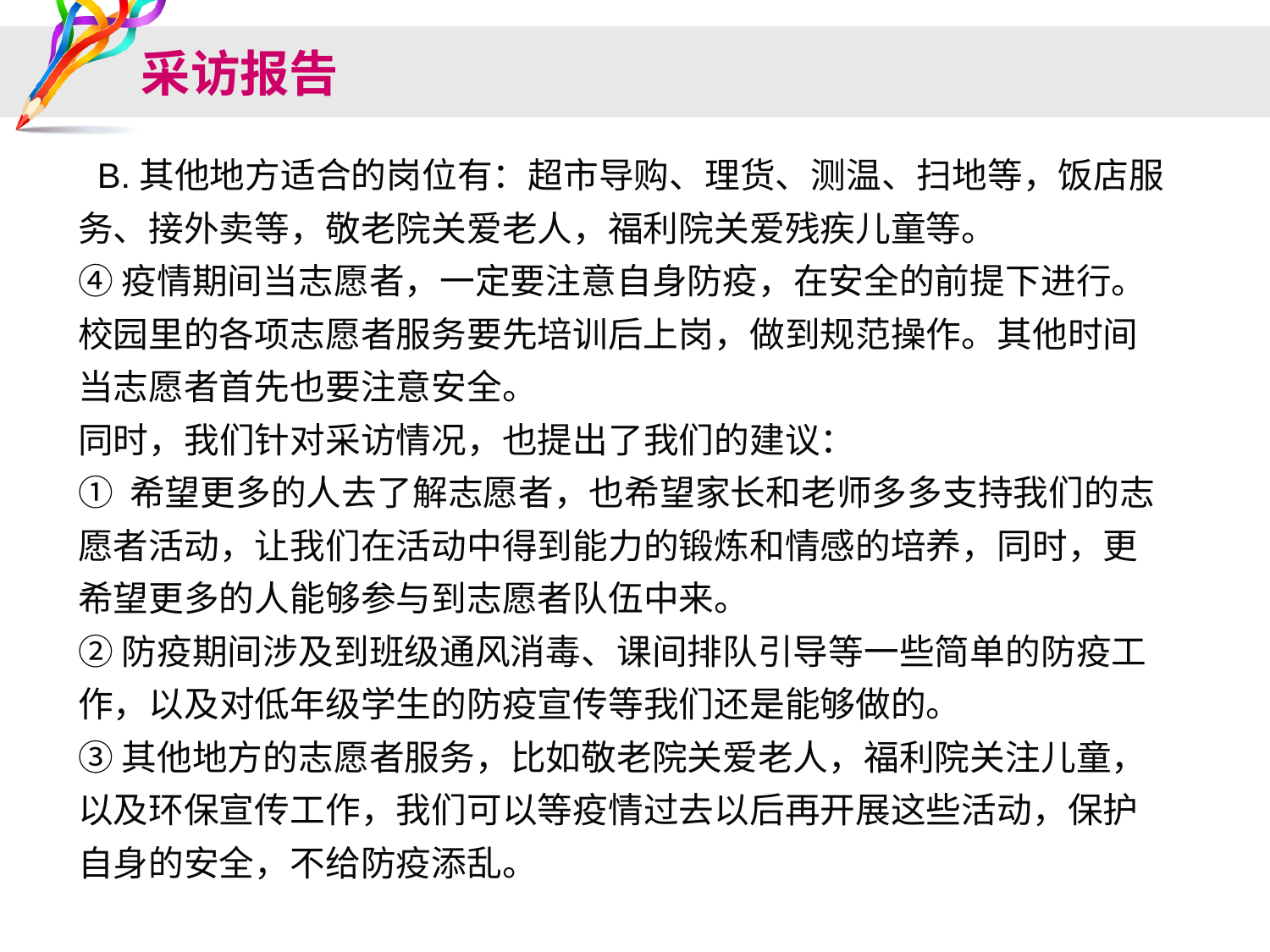

# 采访报告
  B.其他地方适合的岗位有：超市导购、理货、测温、扫地等，饭店服务、接外卖等，敬老院关爱老人，福利院关爱残疾儿童等。
④疫情期间当志愿者，一定要注意自身防疫，在安全的前提下进行。校园里的各项志愿者服务要先培训后上岗，做到规范操作。其他时间当志愿者首先也要注意安全。
同时，我们针对采访情况，也提出了我们的建议：
① 希望更多的人去了解志愿者，也希望家长和老师多多支持我们的志愿者活动，让我们在活动中得到能力的锻炼和情感的培养，同时，更希望更多的人能够参与到志愿者队伍中来。
②防疫期间涉及到班级通风消毒、课间排队引导等一些简单的防疫工作，以及对低年级学生的防疫宣传等我们还是能够做的。
③其他地方的志愿者服务，比如敬老院关爱老人，福利院关注儿童，以及环保宣传工作，我们可以等疫情过去以后再开展这些活动，保护自身的安全，不给防疫添乱。